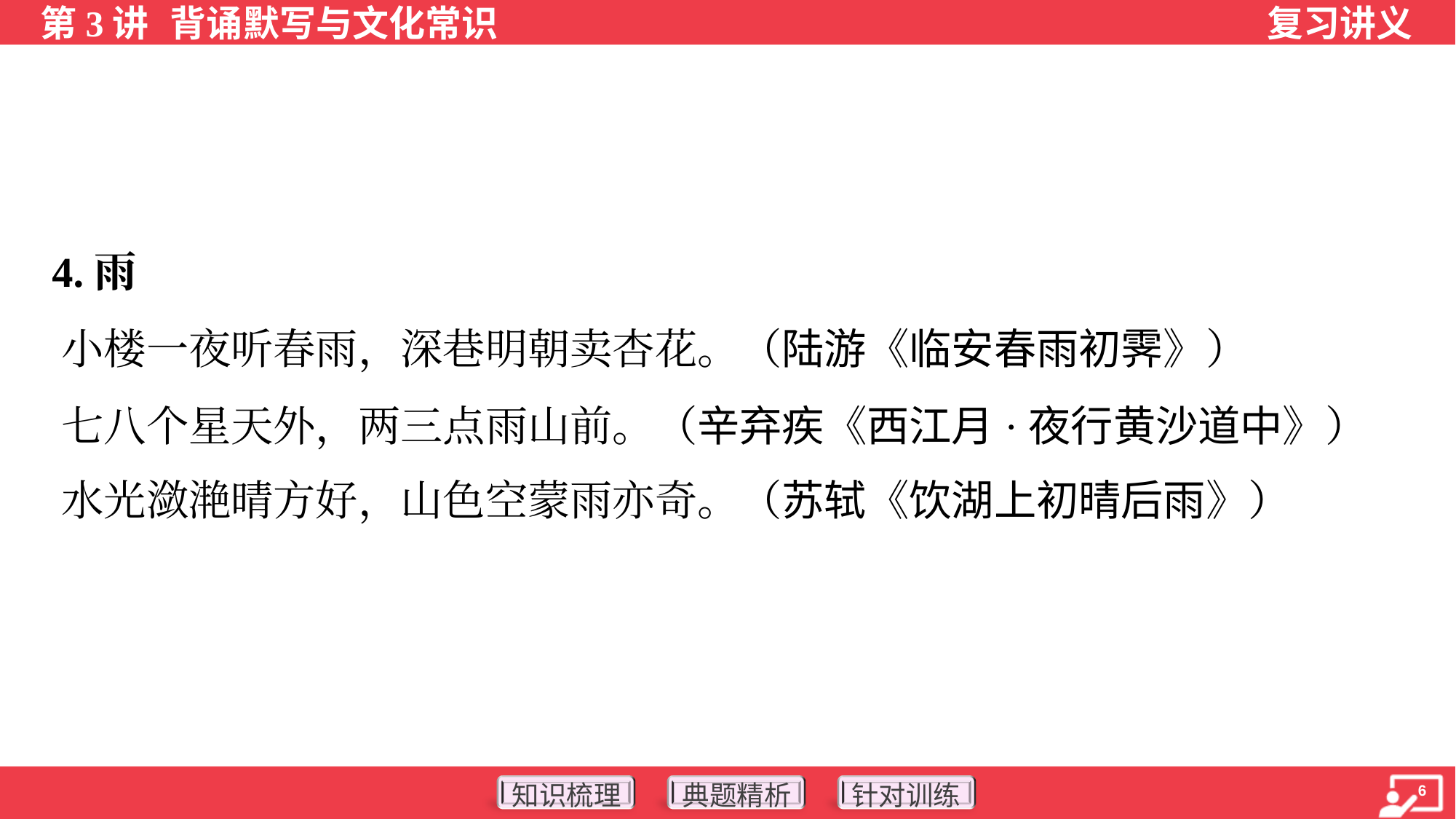

4.雨
    小楼一夜听春雨，深巷明朝卖杏花。（陆游《临安春雨初霁》）
    七八个星天外，两三点雨山前。（辛弃疾《西江月·夜行黄沙道中》）
    水光潋滟晴方好，山色空蒙雨亦奇。（苏轼《饮湖上初晴后雨》）